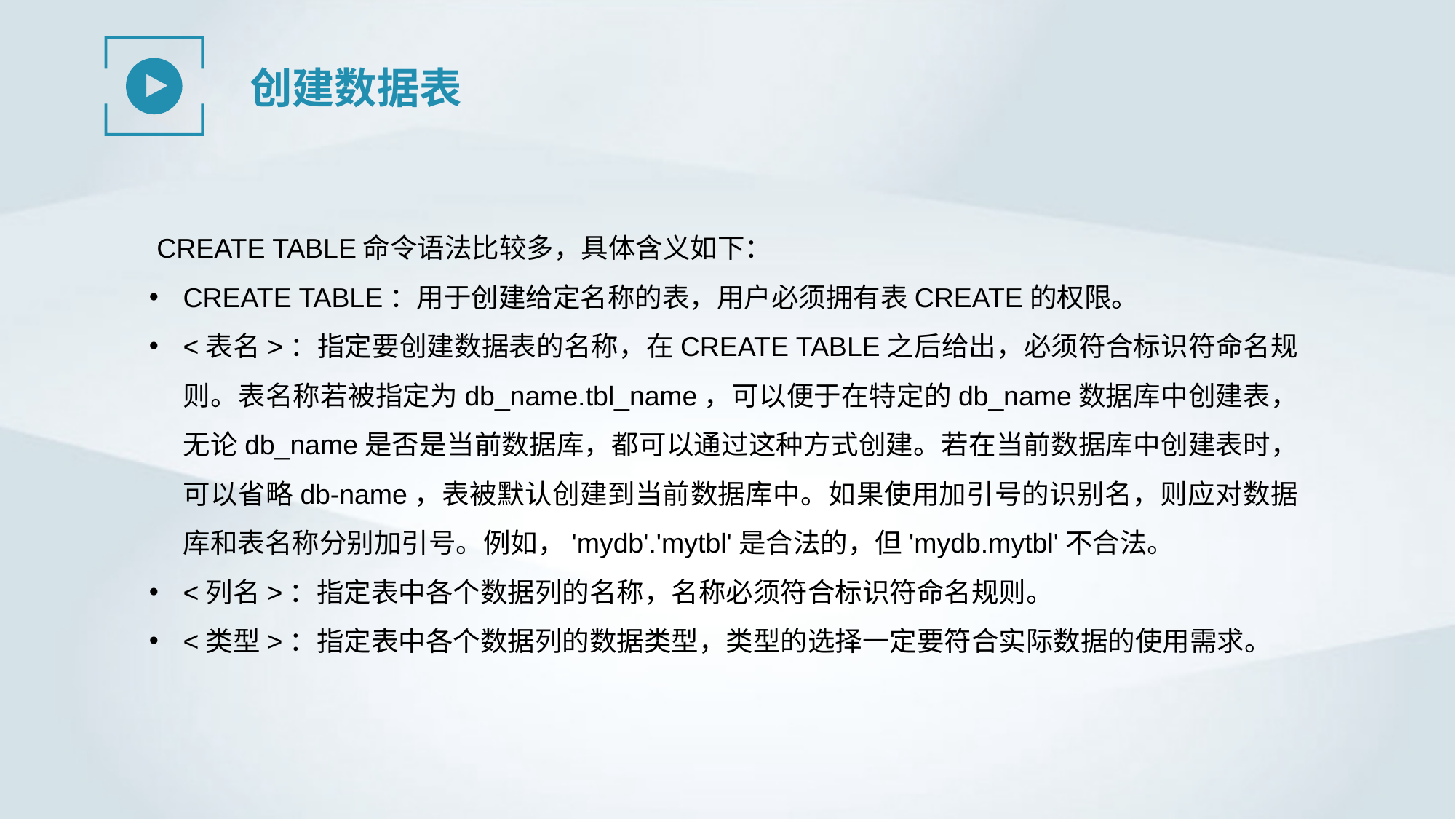

创建数据表
 CREATE TABLE命令语法比较多，具体含义如下：
CREATE TABLE：用于创建给定名称的表，用户必须拥有表CREATE的权限。
<表名>：指定要创建数据表的名称，在CREATE TABLE之后给出，必须符合标识符命名规则。表名称若被指定为db_name.tbl_name，可以便于在特定的db_name数据库中创建表，无论db_name是否是当前数据库，都可以通过这种方式创建。若在当前数据库中创建表时，可以省略db-name，表被默认创建到当前数据库中。如果使用加引号的识别名，则应对数据库和表名称分别加引号。例如，'mydb'.'mytbl'是合法的，但'mydb.mytbl'不合法。
<列名>：指定表中各个数据列的名称，名称必须符合标识符命名规则。
<类型>：指定表中各个数据列的数据类型，类型的选择一定要符合实际数据的使用需求。